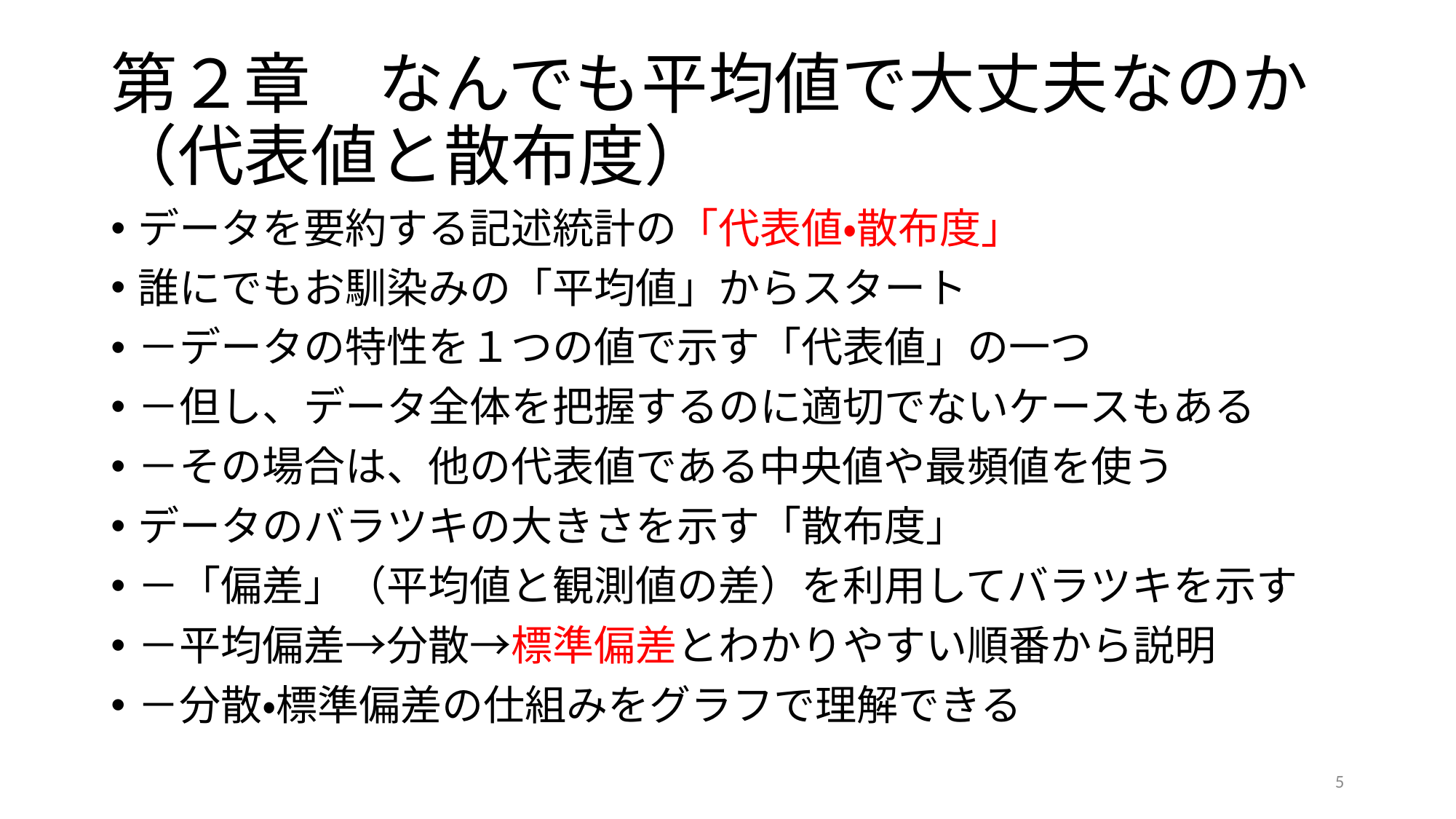

# 第２章　なんでも平均値で大丈夫なのか（代表値と散布度）
データを要約する記述統計の「代表値・散布度」
誰にでもお馴染みの「平均値」からスタート
－データの特性を１つの値で示す「代表値」の一つ
－但し、データ全体を把握するのに適切でないケースもある
－その場合は、他の代表値である中央値や最頻値を使う
データのバラツキの大きさを示す「散布度」
－「偏差」（平均値と観測値の差）を利用してバラツキを示す
－平均偏差→分散→標準偏差とわかりやすい順番から説明
－分散・標準偏差の仕組みをグラフで理解できる
5